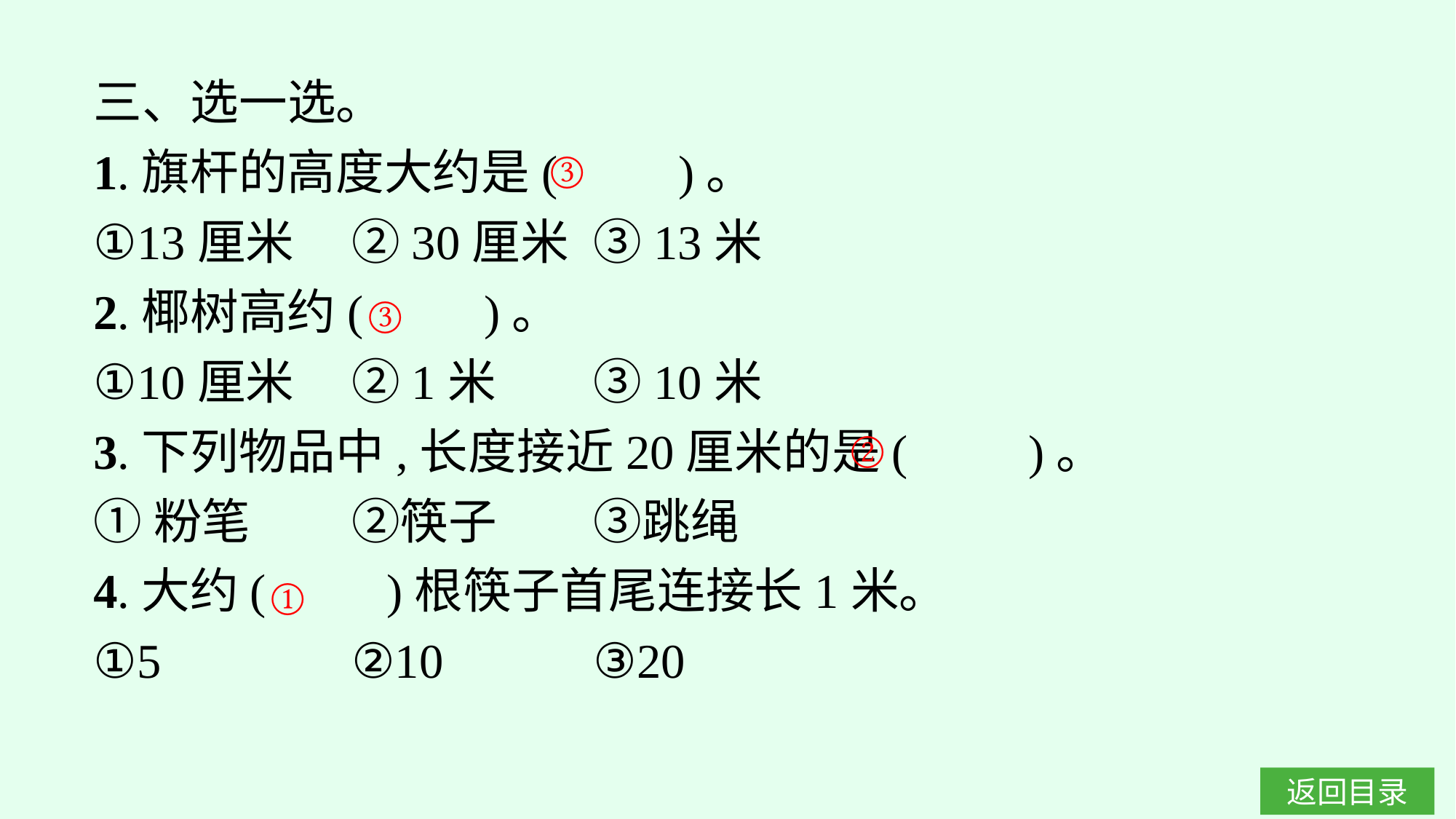

三、选一选。
1.旗杆的高度大约是(　　)。
①13厘米	②30厘米	③13米
2.椰树高约(　　)。
①10厘米	②1米	③10米
3.下列物品中,长度接近20厘米的是(　　)。
①粉笔	②筷子	③跳绳
4.大约(　　)根筷子首尾连接长1米。
①5		②10		③20
③
③
②
①